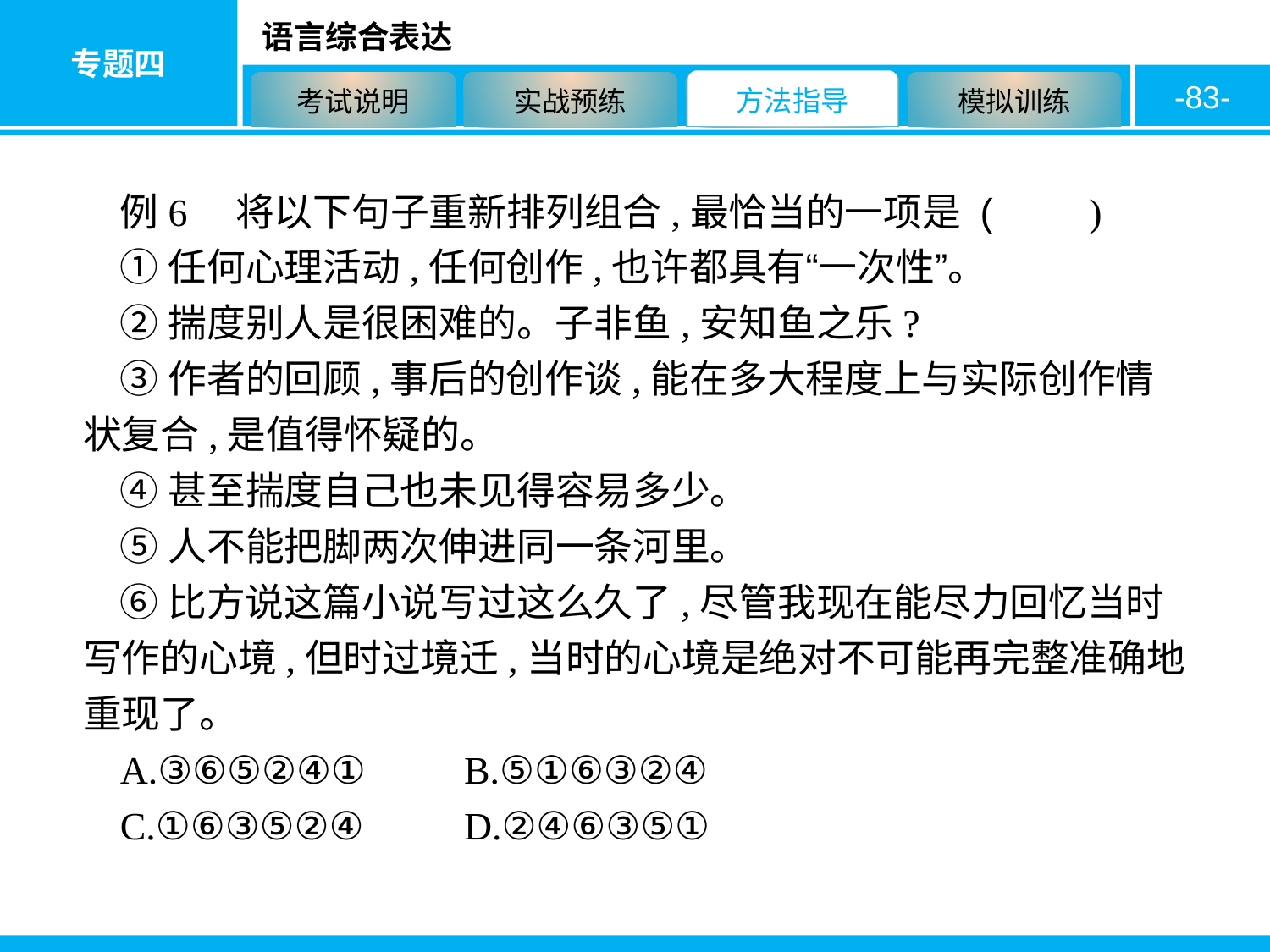

-83-
例6　将以下句子重新排列组合,最恰当的一项是 (　　)
①任何心理活动,任何创作,也许都具有“一次性”。
②揣度别人是很困难的。子非鱼,安知鱼之乐?
③作者的回顾,事后的创作谈,能在多大程度上与实际创作情状复合,是值得怀疑的。
④甚至揣度自己也未见得容易多少。
⑤人不能把脚两次伸进同一条河里。
⑥比方说这篇小说写过这么久了,尽管我现在能尽力回忆当时写作的心境,但时过境迁,当时的心境是绝对不可能再完整准确地重现了。
A.③⑥⑤②④①	B.⑤①⑥③②④
C.①⑥③⑤②④	D.②④⑥③⑤①